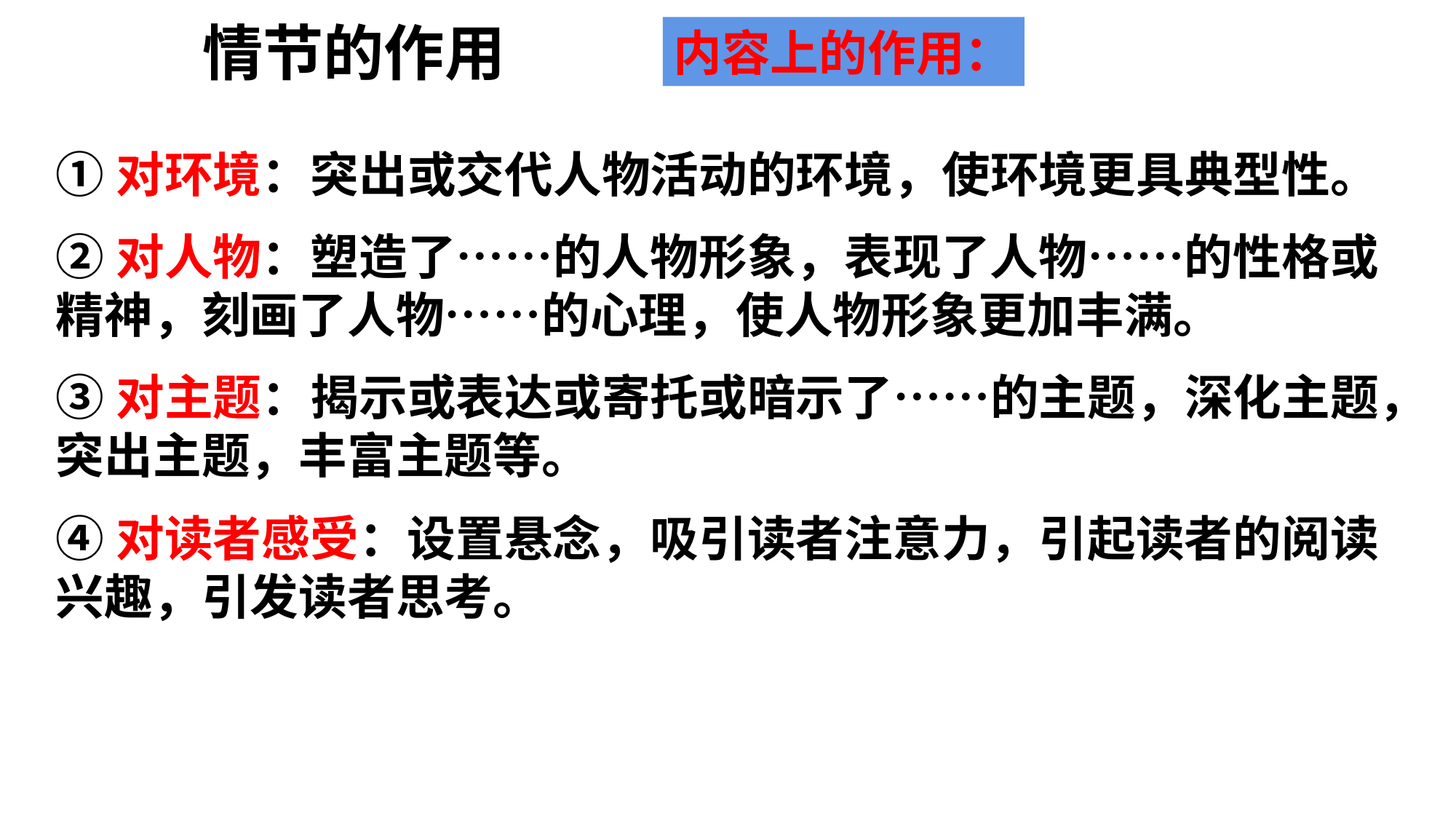

情节的作用
内容上的作用：
①对环境：突出或交代人物活动的环境，使环境更具典型性。
②对人物：塑造了……的人物形象，表现了人物……的性格或精神，刻画了人物……的心理，使人物形象更加丰满。
③对主题：揭示或表达或寄托或暗示了……的主题，深化主题，突出主题，丰富主题等。
④对读者感受：设置悬念，吸引读者注意力，引起读者的阅读兴趣，引发读者思考。